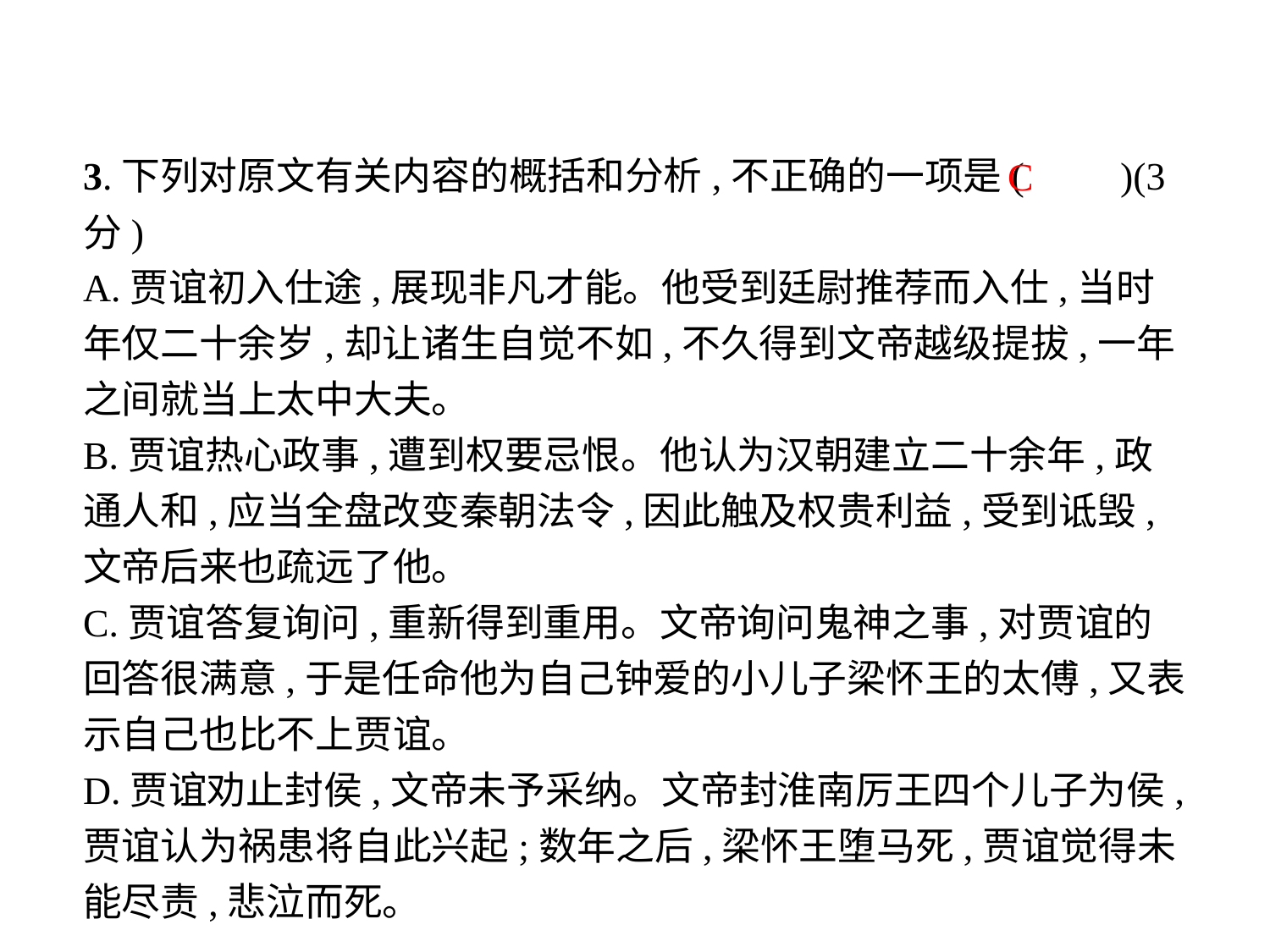

3.下列对原文有关内容的概括和分析,不正确的一项是(　　)(3分)
A.贾谊初入仕途,展现非凡才能。他受到廷尉推荐而入仕,当时年仅二十余岁,却让诸生自觉不如,不久得到文帝越级提拔,一年之间就当上太中大夫。
B.贾谊热心政事,遭到权要忌恨。他认为汉朝建立二十余年,政通人和,应当全盘改变秦朝法令,因此触及权贵利益,受到诋毁,文帝后来也疏远了他。
C.贾谊答复询问,重新得到重用。文帝询问鬼神之事,对贾谊的回答很满意,于是任命他为自己钟爱的小儿子梁怀王的太傅,又表示自己也比不上贾谊。
D.贾谊劝止封侯,文帝未予采纳。文帝封淮南厉王四个儿子为侯,贾谊认为祸患将自此兴起;数年之后,梁怀王堕马死,贾谊觉得未能尽责,悲泣而死。
C
-18-